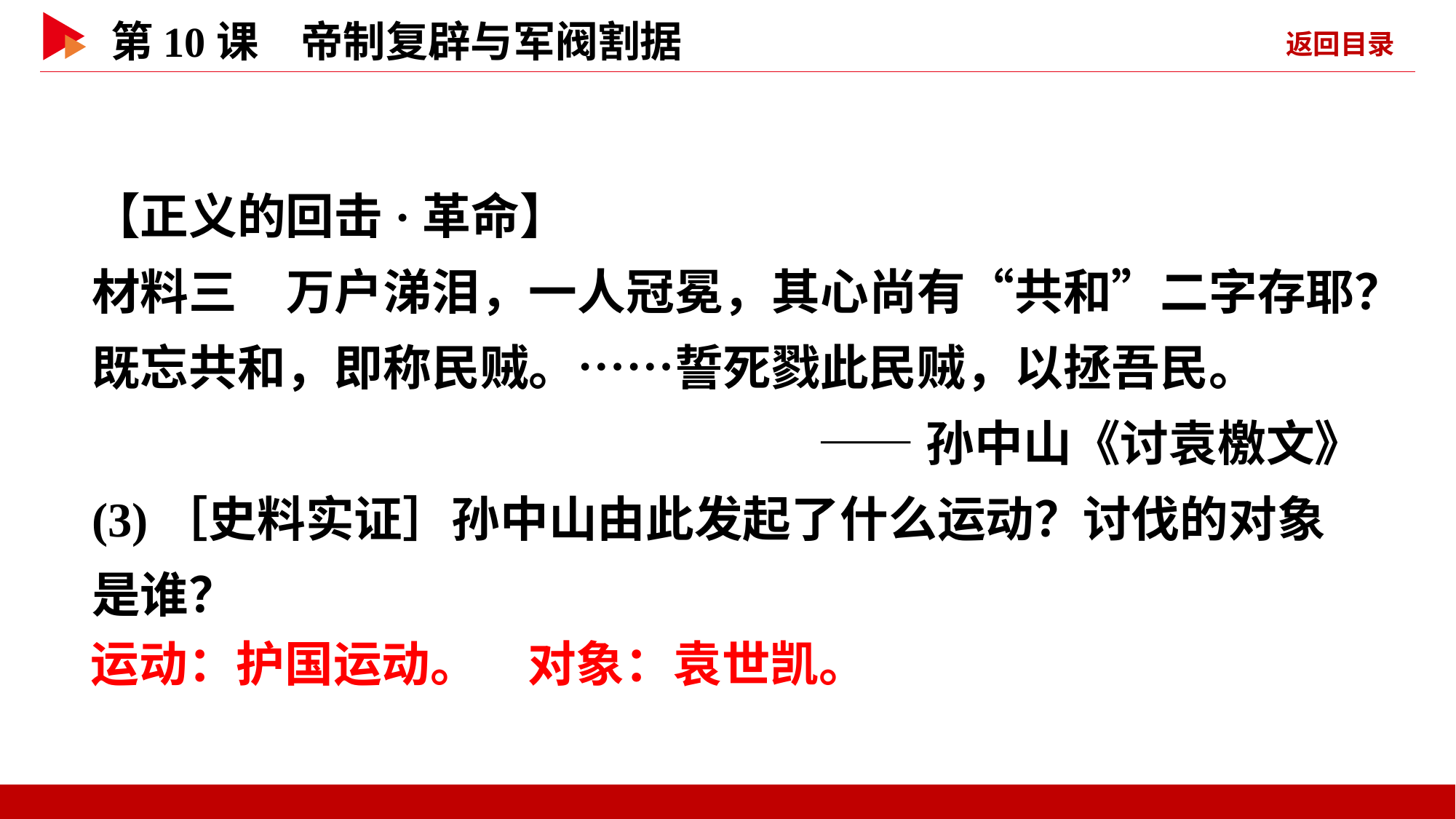

【正义的回击·革命】
材料三　万户涕泪，一人冠冕，其心尚有“共和”二字存耶？既忘共和，即称民贼。……誓死戮此民贼，以拯吾民。
——孙中山《讨袁檄文》
(3)［史料实证］孙中山由此发起了什么运动？讨伐的对象是谁？

运动：护国运动。　对象：袁世凯。